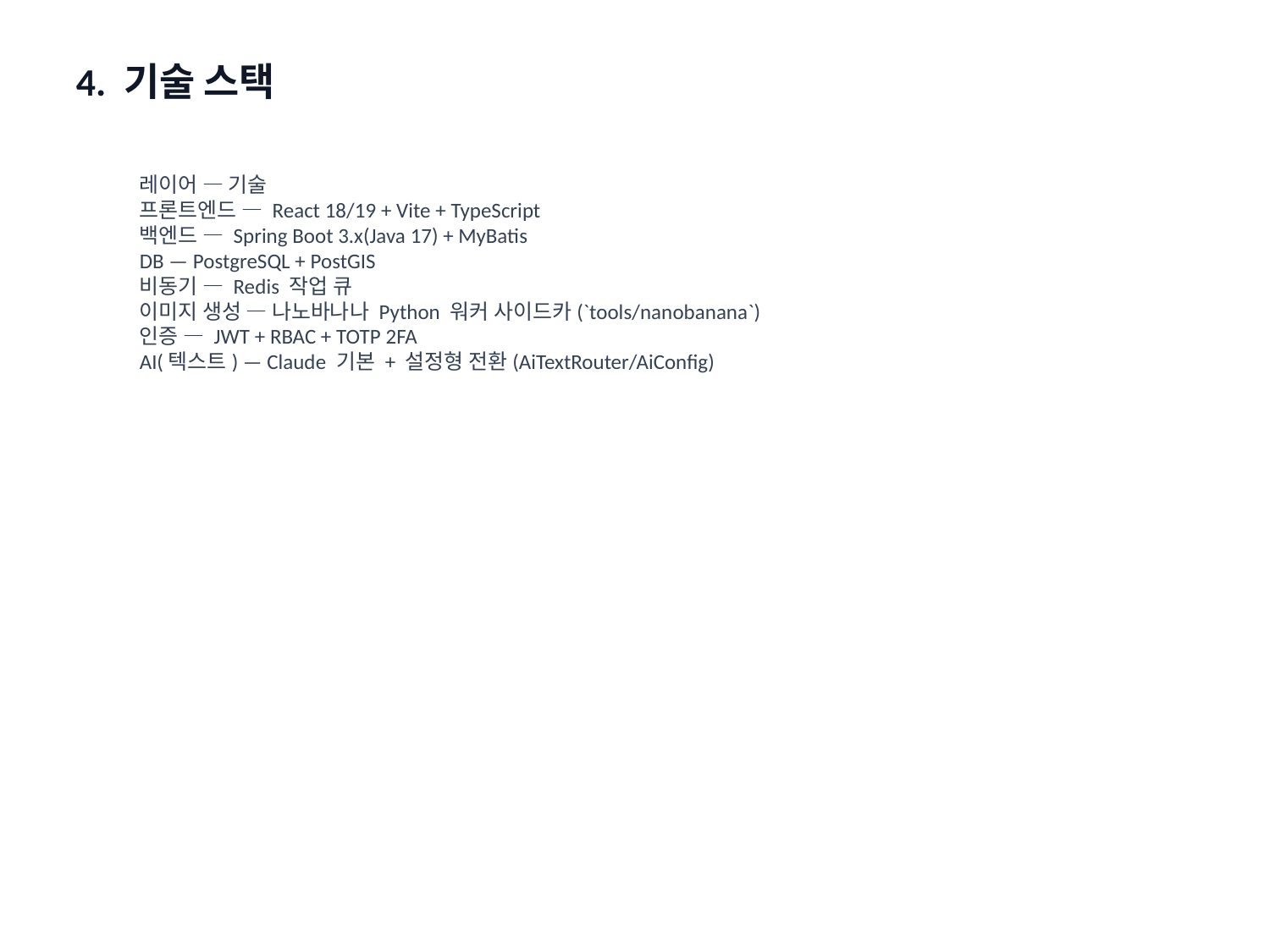

4. 기술 스택
레이어 — 기술
프론트엔드 — React 18/19 + Vite + TypeScript
백엔드 — Spring Boot 3.x(Java 17) + MyBatis
DB — PostgreSQL + PostGIS
비동기 — Redis 작업 큐
이미지 생성 — 나노바나나 Python 워커 사이드카(`tools/nanobanana`)
인증 — JWT + RBAC + TOTP 2FA
AI(텍스트) — Claude 기본 + 설정형 전환(AiTextRouter/AiConfig)